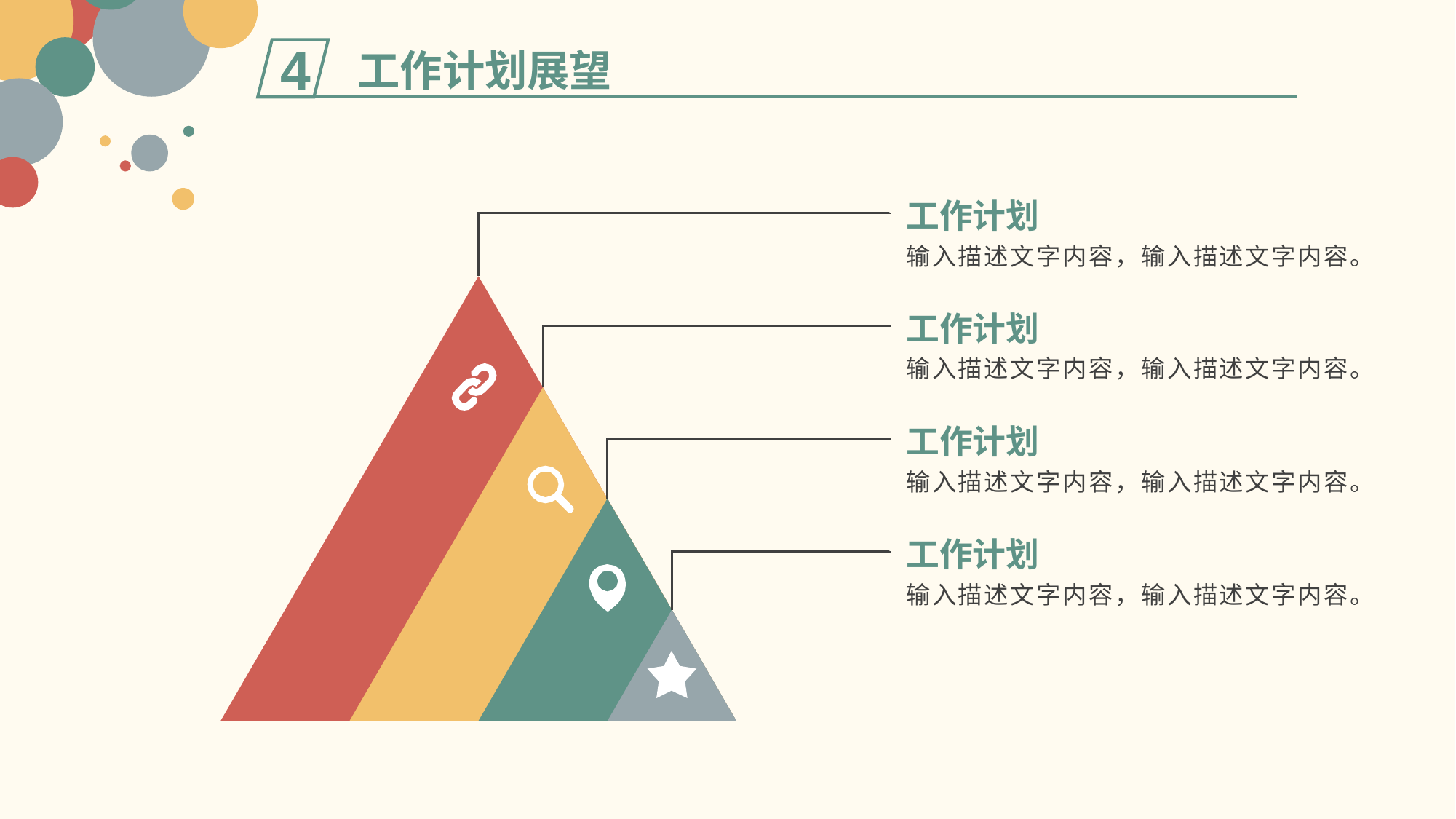

工作计划展望
4
工作计划
输入描述文字内容，输入描述文字内容。

工作计划
输入描述文字内容，输入描述文字内容。

工作计划
输入描述文字内容，输入描述文字内容。

工作计划

输入描述文字内容，输入描述文字内容。